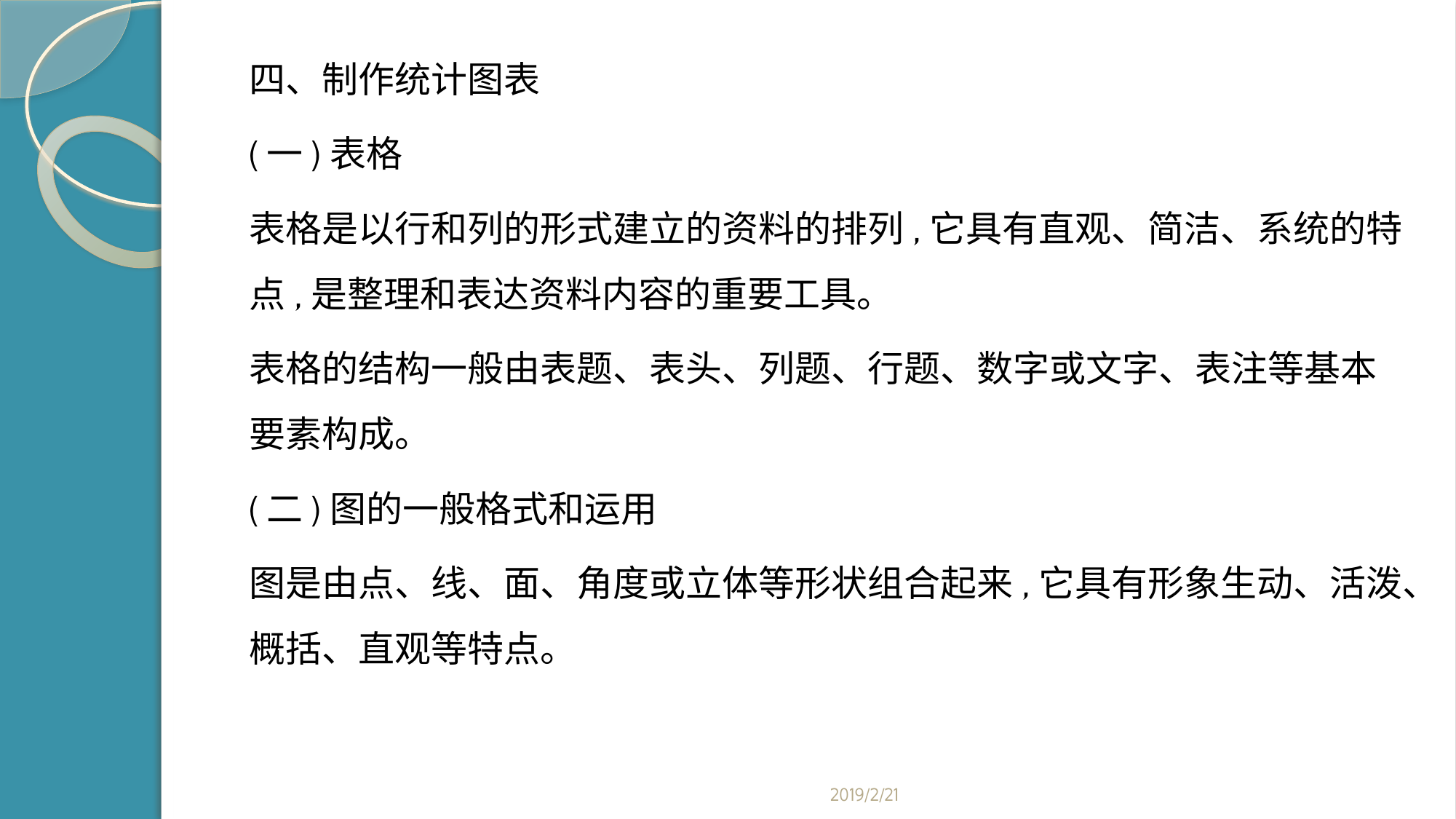

四、制作统计图表
(一)表格
表格是以行和列的形式建立的资料的排列,它具有直观、简洁、系统的特点,是整理和表达资料内容的重要工具。
表格的结构一般由表题、表头、列题、行题、数字或文字、表注等基本要素构成。
(二)图的一般格式和运用
图是由点、线、面、角度或立体等形状组合起来,它具有形象生动、活泼、概括、直观等特点。
#
2019/2/21